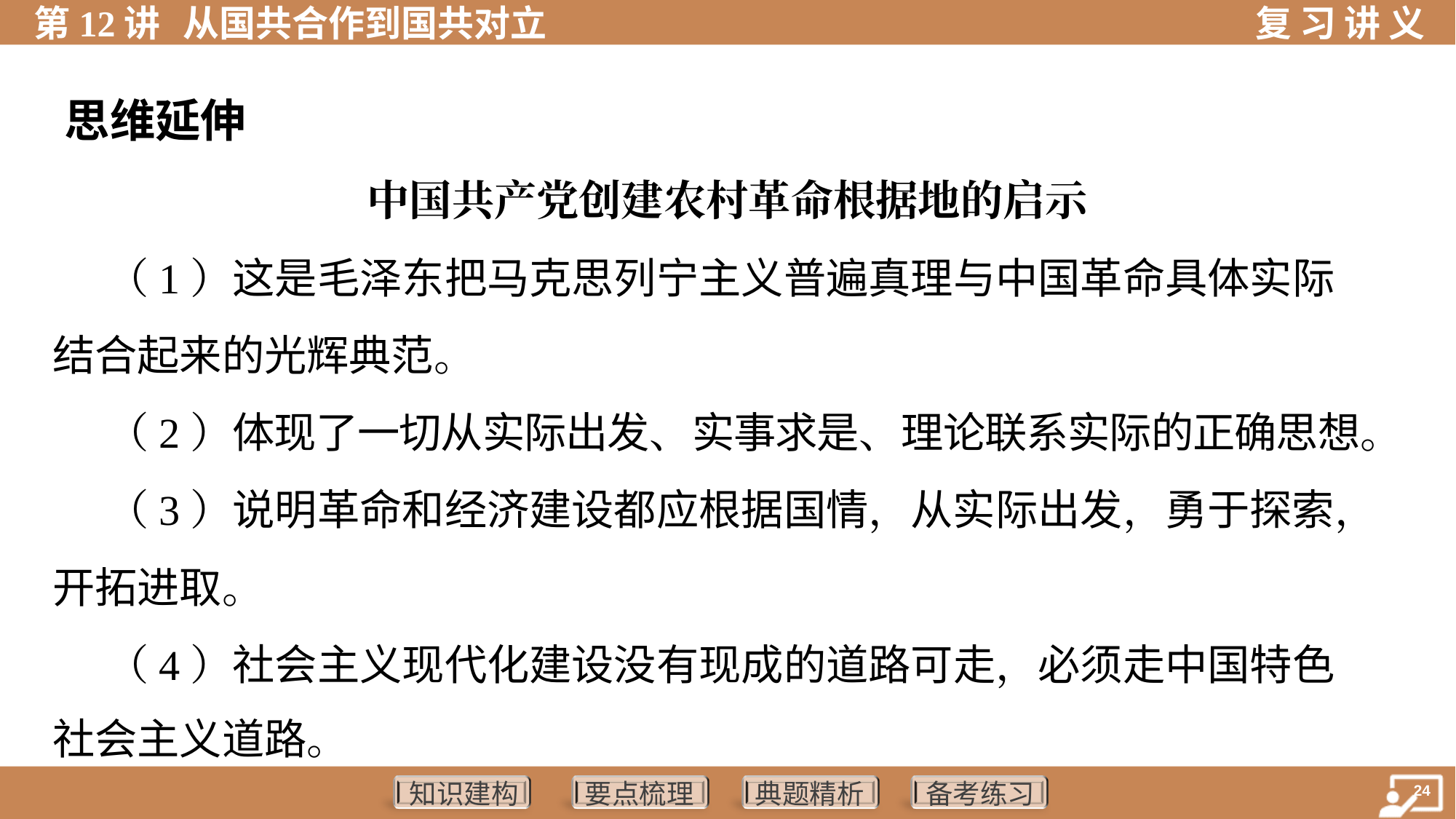

思维延伸
中国共产党创建农村革命根据地的启示
    （1）这是毛泽东把马克思列宁主义普遍真理与中国革命具体实际
结合起来的光辉典范。
    （2）体现了一切从实际出发、实事求是、理论联系实际的正确思想。
    （3）说明革命和经济建设都应根据国情，从实际出发，勇于探索，
开拓进取。
    （4）社会主义现代化建设没有现成的道路可走，必须走中国特色
社会主义道路。